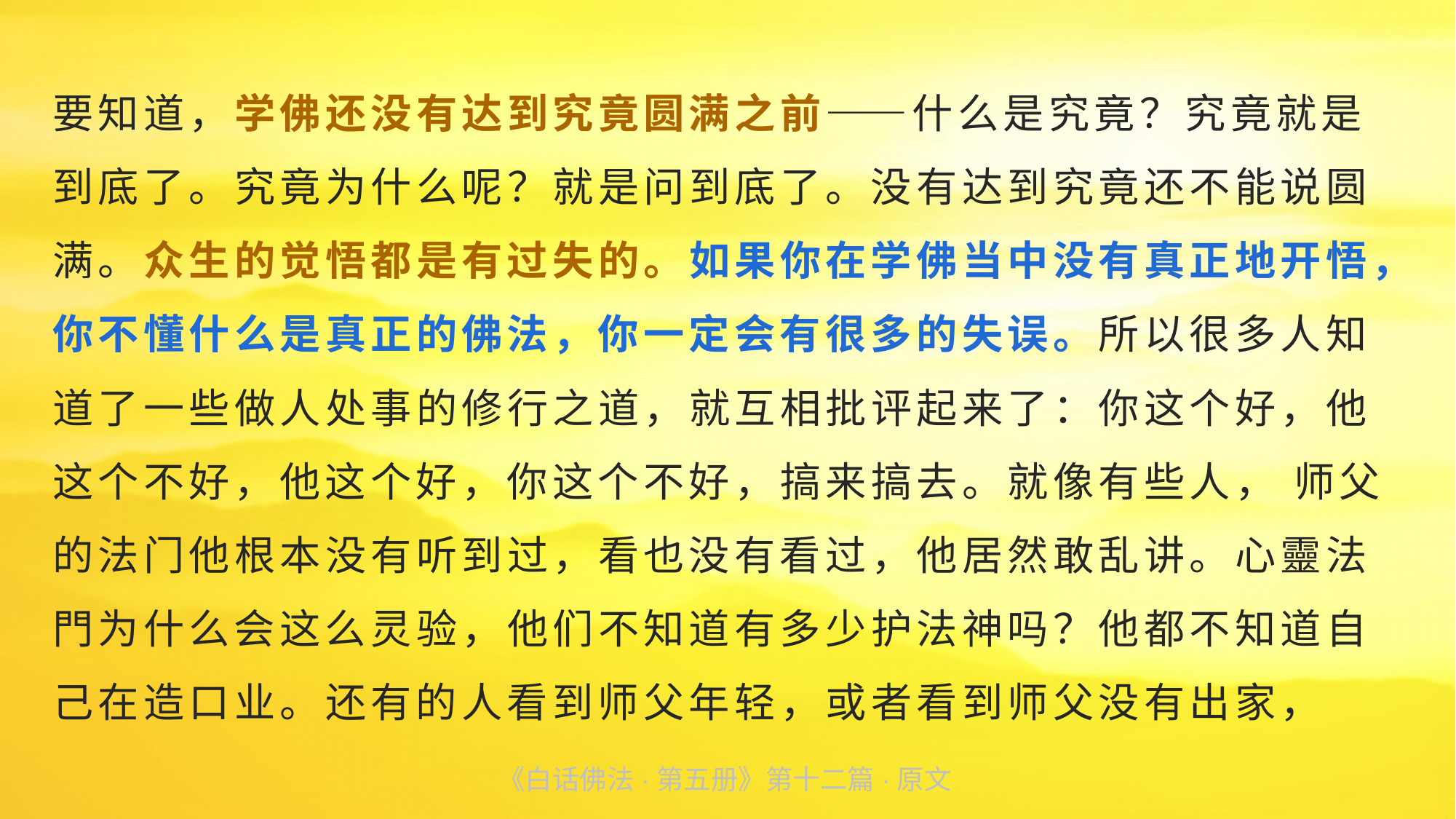

要知道，学佛还没有达到究竟圆满之前——什么是究竟？究竟就是到底了。究竟为什么呢？就是问到底了。没有达到究竟还不能说圆满。众生的觉悟都是有过失的。如果你在学佛当中没有真正地开悟，你不懂什么是真正的佛法，你一定会有很多的失误。所以很多人知道了一些做人处事的修行之道，就互相批评起来了：你这个好，他这个不好，他这个好，你这个不好，搞来搞去。就像有些人， 师父的法门他根本没有听到过，看也没有看过，他居然敢乱讲。心靈法門为什么会这么灵验，他们不知道有多少护法神吗？他都不知道自己在造口业。还有的人看到师父年轻，或者看到师父没有出家，
《白话佛法·第五册》第十二篇·原文